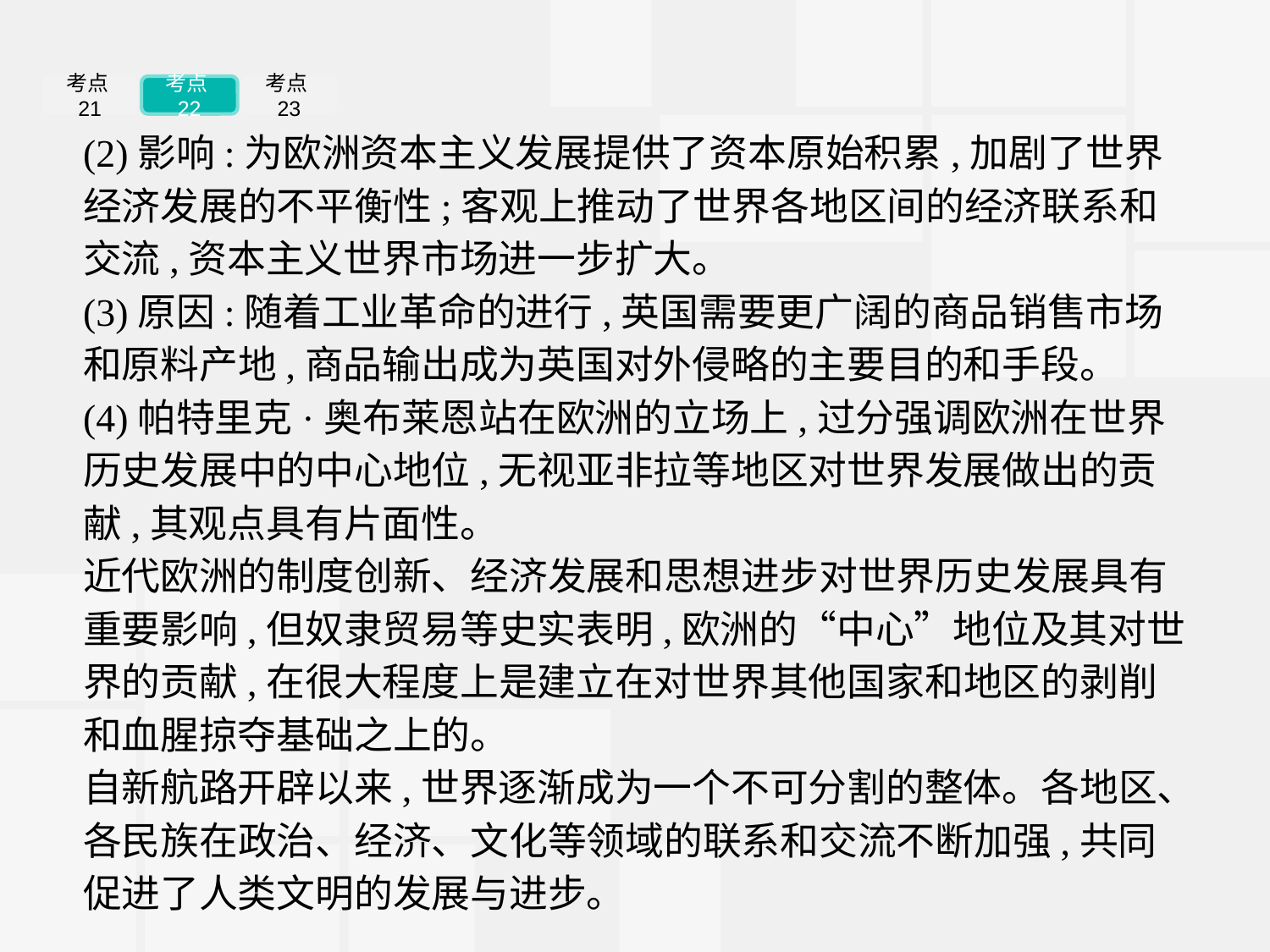

考点21
考点22
考点23
(2)影响:为欧洲资本主义发展提供了资本原始积累,加剧了世界经济发展的不平衡性;客观上推动了世界各地区间的经济联系和交流,资本主义世界市场进一步扩大。
(3)原因:随着工业革命的进行,英国需要更广阔的商品销售市场和原料产地,商品输出成为英国对外侵略的主要目的和手段。
(4)帕特里克·奥布莱恩站在欧洲的立场上,过分强调欧洲在世界历史发展中的中心地位,无视亚非拉等地区对世界发展做出的贡献,其观点具有片面性。
近代欧洲的制度创新、经济发展和思想进步对世界历史发展具有重要影响,但奴隶贸易等史实表明,欧洲的“中心”地位及其对世界的贡献,在很大程度上是建立在对世界其他国家和地区的剥削和血腥掠夺基础之上的。
自新航路开辟以来,世界逐渐成为一个不可分割的整体。各地区、各民族在政治、经济、文化等领域的联系和交流不断加强,共同促进了人类文明的发展与进步。